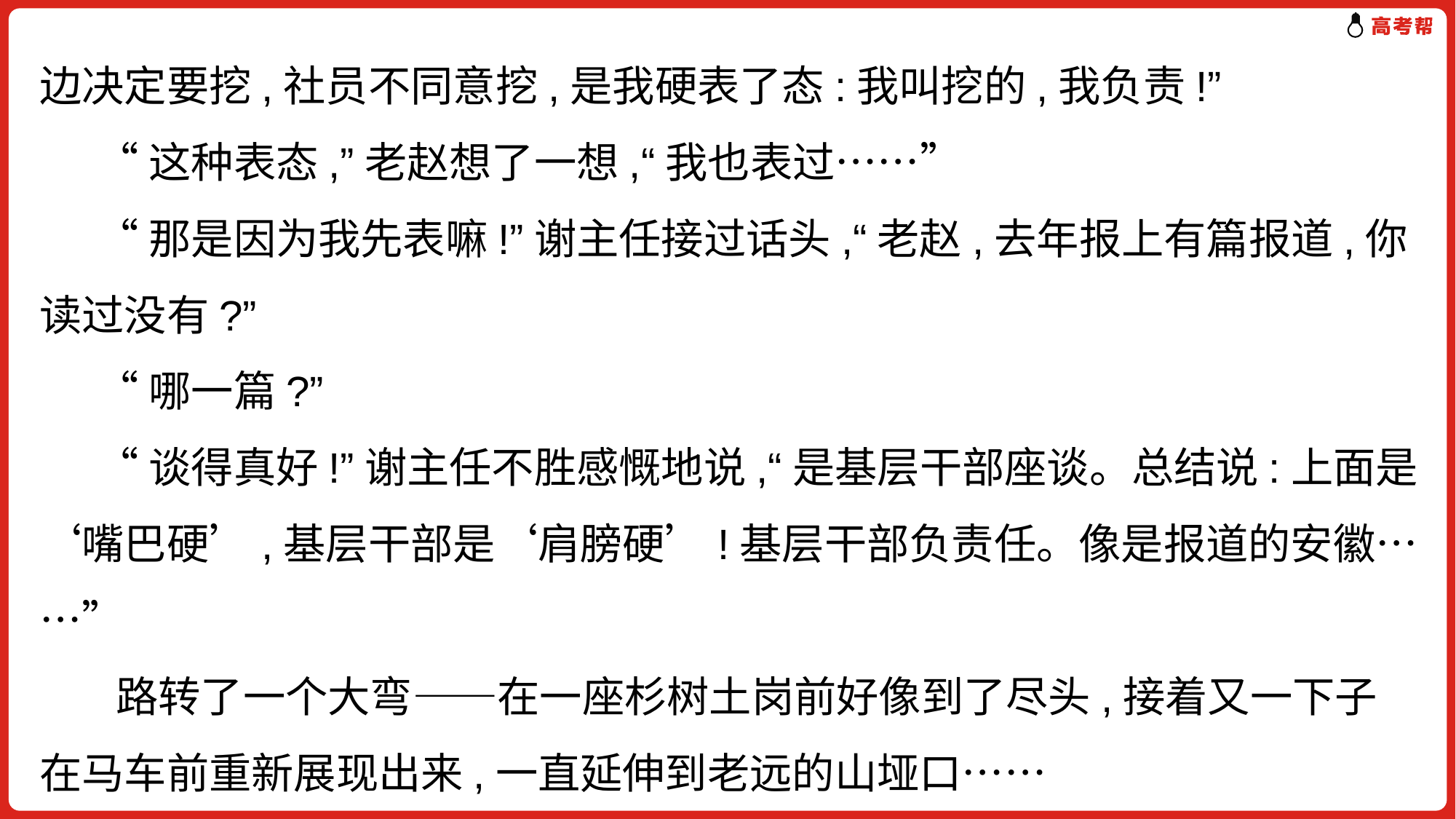

边决定要挖,社员不同意挖,是我硬表了态:我叫挖的,我负责!”
      “这种表态,”老赵想了一想,“我也表过……”
      “那是因为我先表嘛!”谢主任接过话头,“老赵,去年报上有篇报道,你读过没有?”
      “哪一篇?”
      “谈得真好!”谢主任不胜感慨地说,“是基层干部座谈。总结说:上面是‘嘴巴硬’,基层干部是‘肩膀硬’!基层干部负责任。像是报道的安徽……”
       路转了一个大弯——在一座杉树土岗前好像到了尽头,接着又一下子在马车前重新展现出来,一直延伸到老远的山垭口……
      “正是这样嘛!”谢主任点头,“那条沟,责任由我负!”